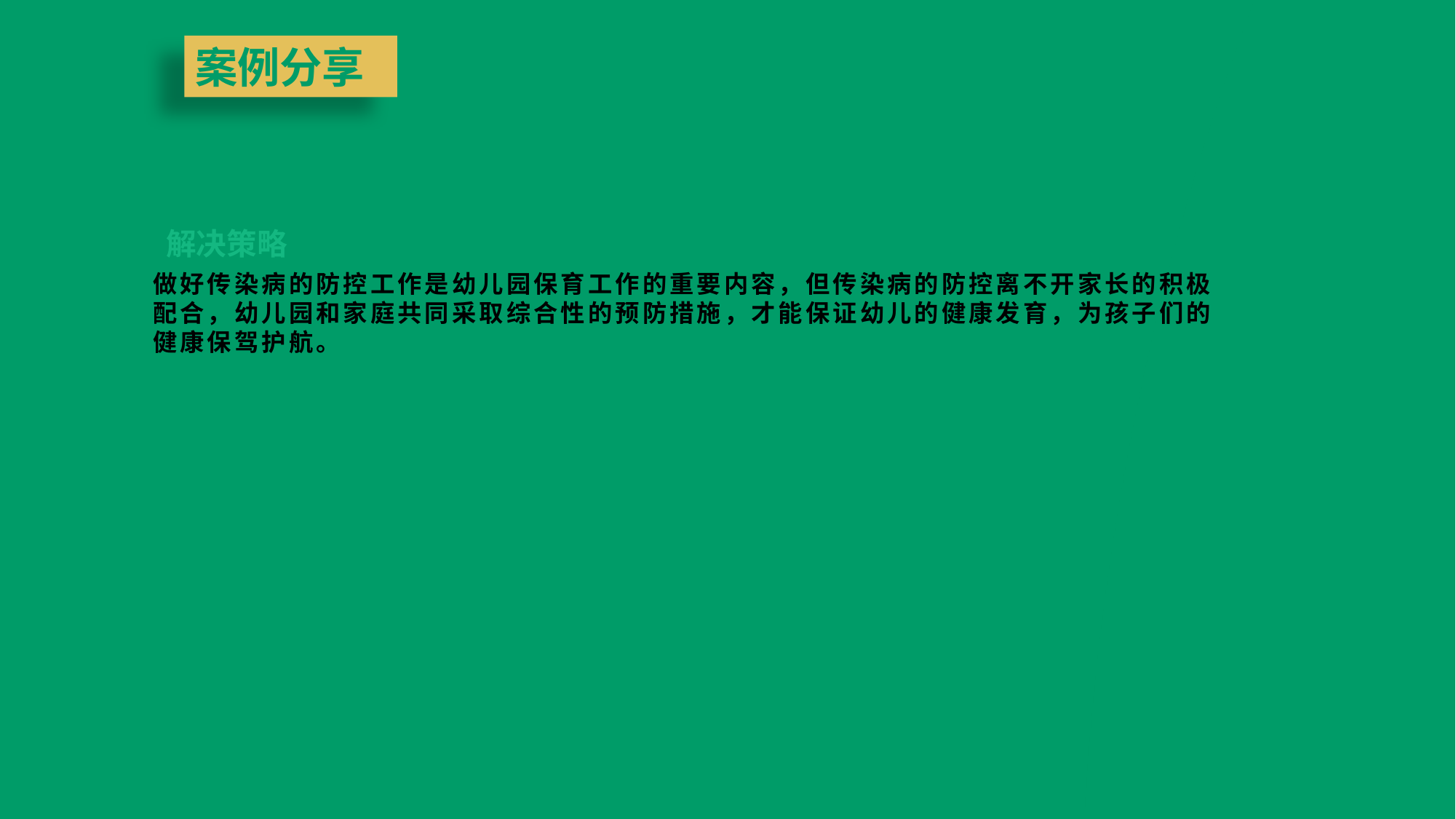

案例分享
解决策略

做好传染病的防控工作是幼儿园保育工作的重要内容，但传染病的防控离不开家长的积极配合，幼儿园和家庭共同采取综合性的预防措施，才能保证幼儿的健康发育，为孩子们的健康保驾护航。
1.认真做好传染病宣传工作。班级可以通过宣传栏、家长园地、微信群等途径向家长讲解传染病的主要症状、传播途径、预防措施、护理方法等方面知识。
2.家长配合幼儿园做好各项防控工作。让家长了解，即使孩子不上幼儿园成人也能将病毒传染给孩子，只要积极配合幼儿园做好防控措施，孩子在幼儿园是安全的，疾病流行季节，同时提醒家长尽量减少带幼儿到人多的公共场所，更不要到呼吸道病人家中串门，消除家长的恐慌心理，已取得家长的理解和支持。
3.让家长了解幼儿园消毒和卫生的具体工作，做好沟通工作，取得相互信任。

INDUCTION TRAINING